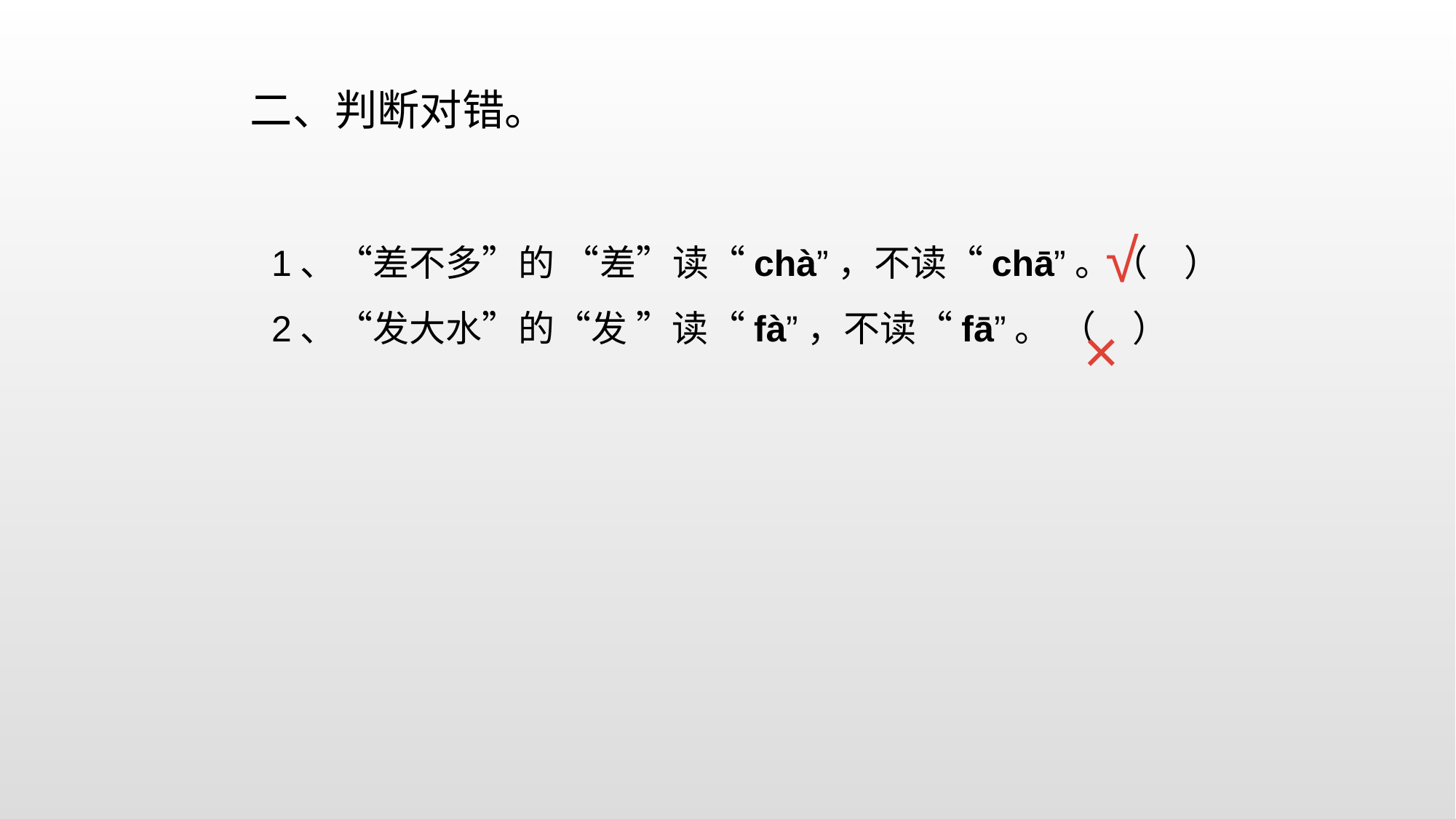

二、判断对错。
√
　　1、“差不多”的 “差”读“chà”，不读“chā”。（　）
　　2、“发大水”的“发 ”读“fà”，不读“fā”。 （　）
×